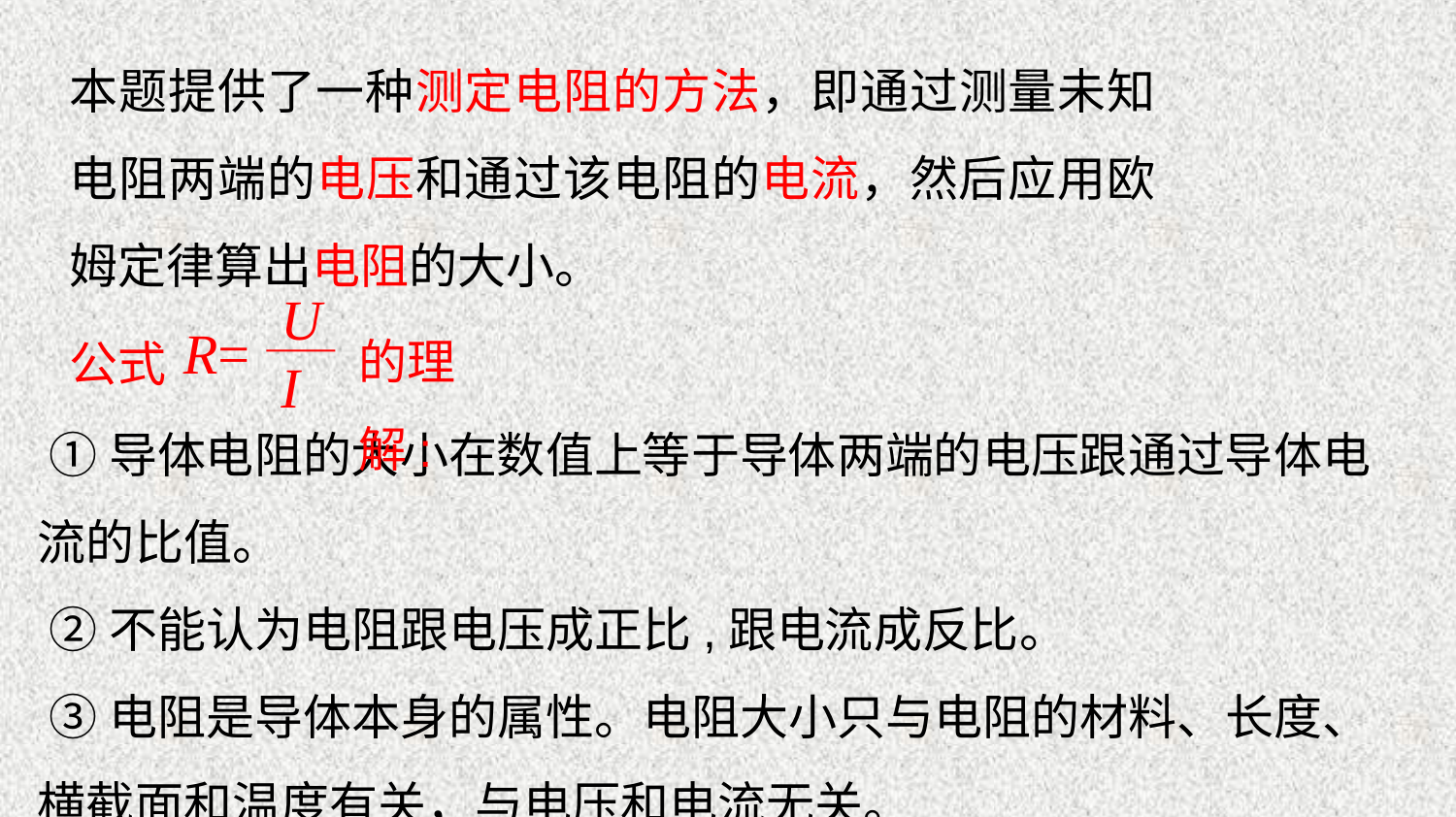

本题提供了一种测定电阻的方法，即通过测量未知电阻两端的电压和通过该电阻的电流，然后应用欧姆定律算出电阻的大小。
U
I
R=

公式
的理解:
 ①导体电阻的大小在数值上等于导体两端的电压跟通过导体电流的比值。
 ②不能认为电阻跟电压成正比,跟电流成反比。
 ③电阻是导体本身的属性。电阻大小只与电阻的材料、长度、横截面和温度有关，与电压和电流无关。